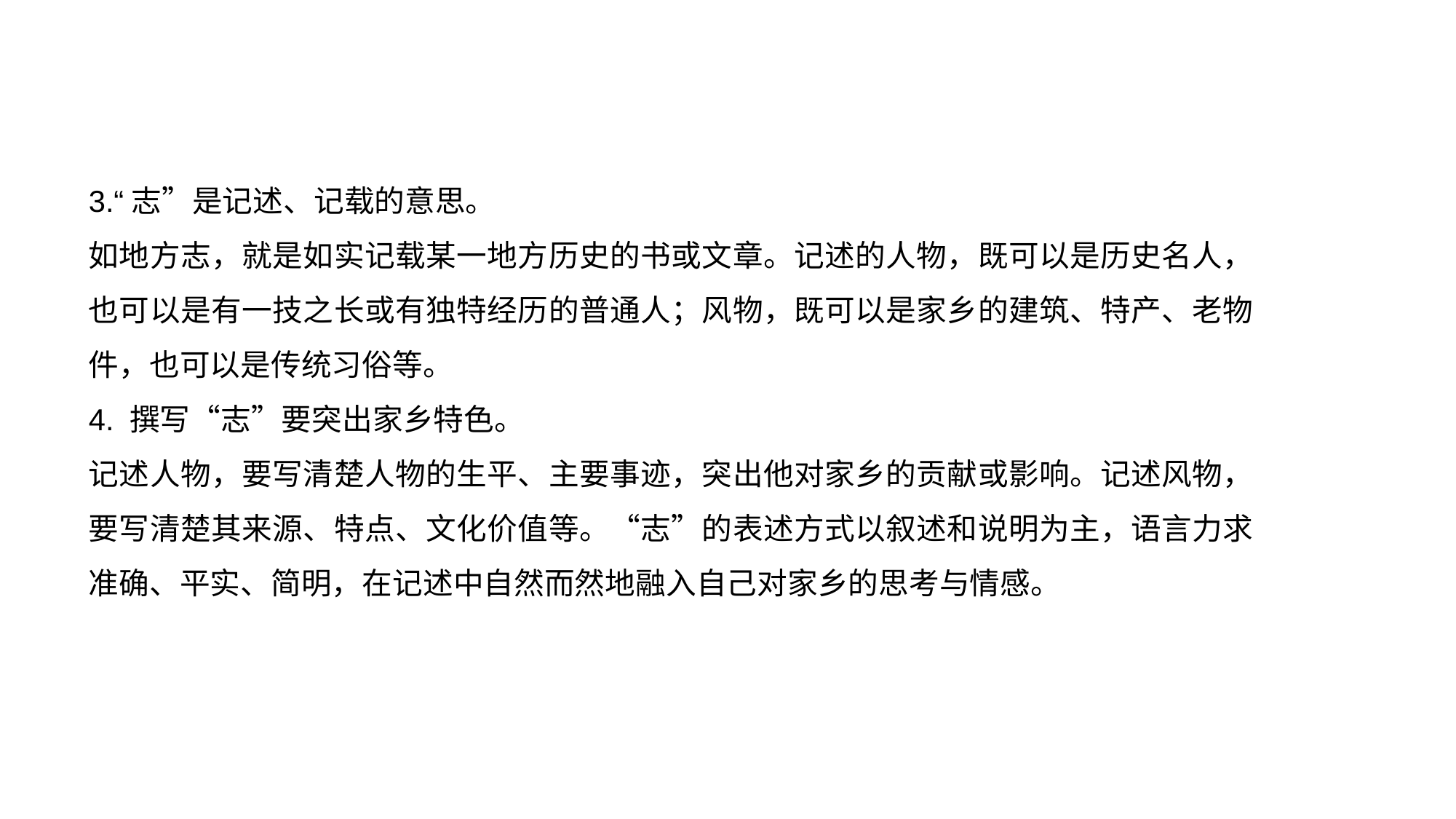

3.“志”是记述、记载的意思。
如地方志，就是如实记载某一地方历史的书或文章。记述的人物，既可以是历史名人，也可以是有一技之长或有独特经历的普通人；风物，既可以是家乡的建筑、特产、老物件，也可以是传统习俗等。
4. 撰写“志”要突出家乡特色。
记述人物，要写清楚人物的生平、主要事迹，突出他对家乡的贡献或影响。记述风物，要写清楚其来源、特点、文化价值等。“志”的表述方式以叙述和说明为主，语言力求准确、平实、简明，在记述中自然而然地融入自己对家乡的思考与情感。